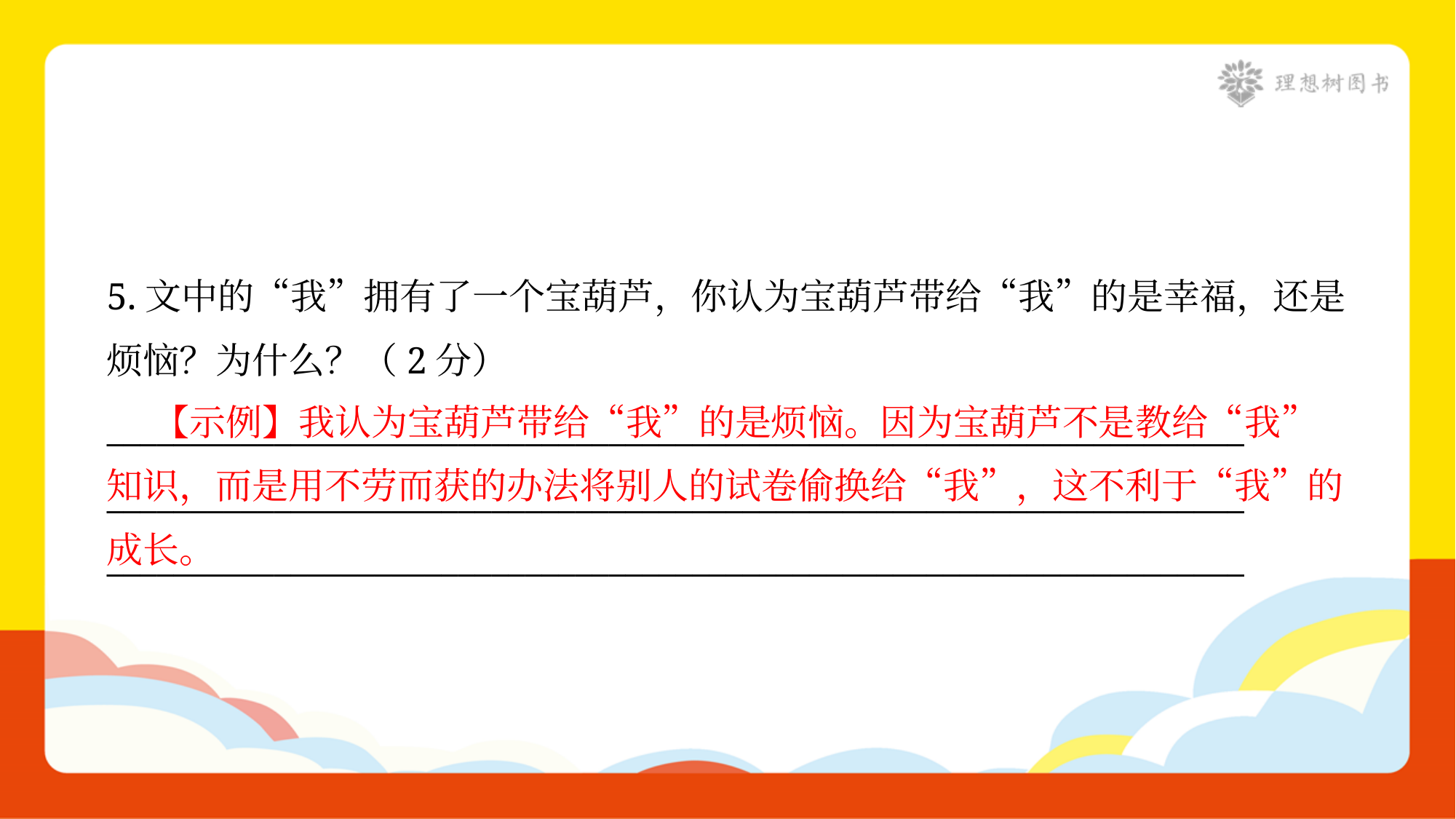

5.文中的“我”拥有了一个宝葫芦，你认为宝葫芦带给“我”的是幸福，还是
烦恼？为什么？（2分）
    【示例】我认为宝葫芦带给“我”的是烦恼。因为宝葫芦不是教给“我”
知识，而是用不劳而获的办法将别人的试卷偷换给“我”，这不利于“我”的
成长。
____________________________________________________________________
____________________________________________________________________
____________________________________________________________________